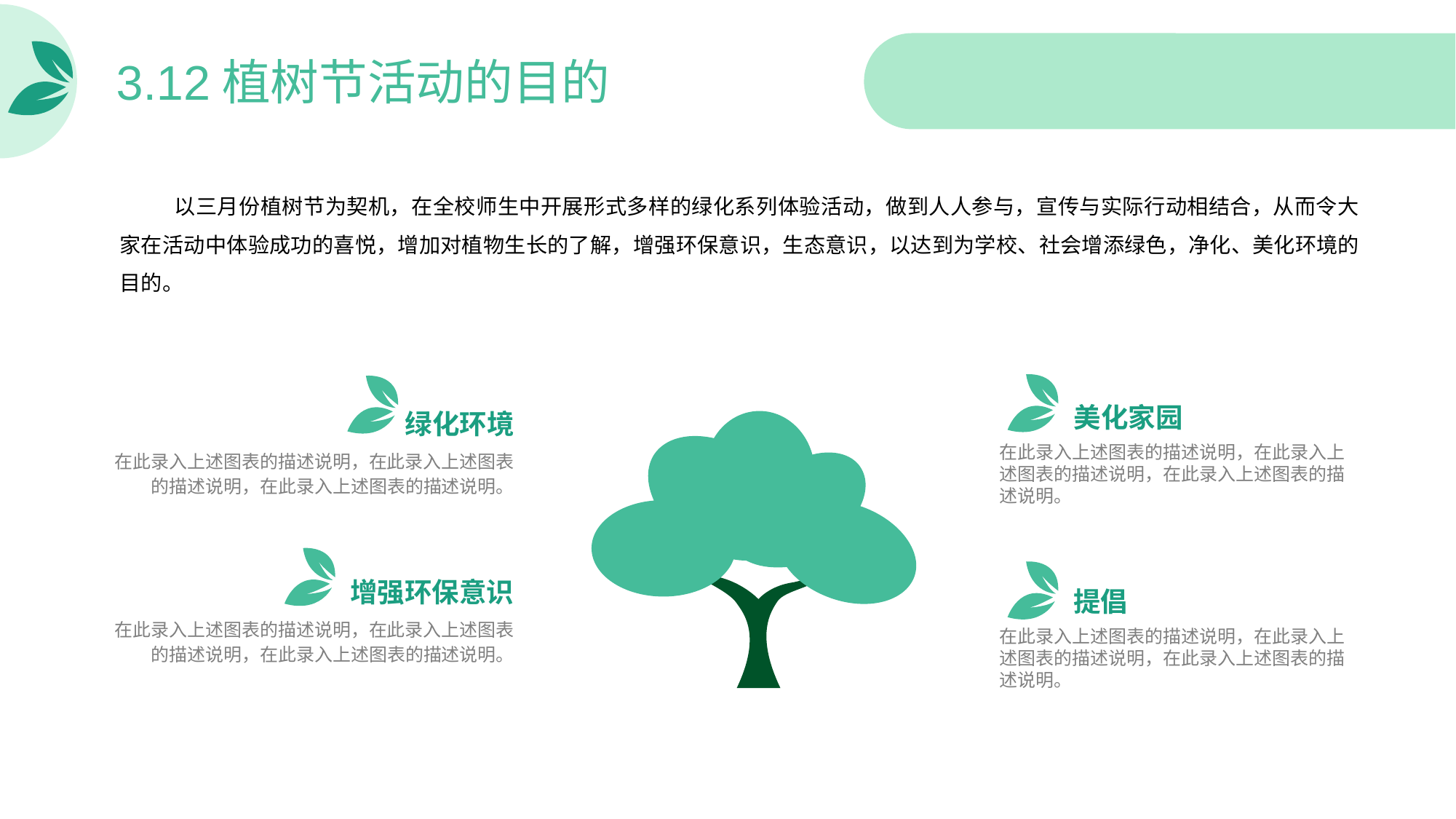

# 3.12植树节活动的目的
以三月份植树节为契机，在全校师生中开展形式多样的绿化系列体验活动，做到人人参与，宣传与实际行动相结合，从而令大家在活动中体验成功的喜悦，增加对植物生长的了解，增强环保意识，生态意识，以达到为学校、社会增添绿色，净化、美化环境的目的。

美化家园
绿化环境

在此录入上述图表的描述说明，在此录入上述图表的描述说明，在此录入上述图表的描述说明。
在此录入上述图表的描述说明，在此录入上述图表的描述说明，在此录入上述图表的描述说明。

增强环保意识
提倡
在此录入上述图表的描述说明，在此录入上述图表的描述说明，在此录入上述图表的描述说明。
在此录入上述图表的描述说明，在此录入上述图表的描述说明，在此录入上述图表的描述说明。